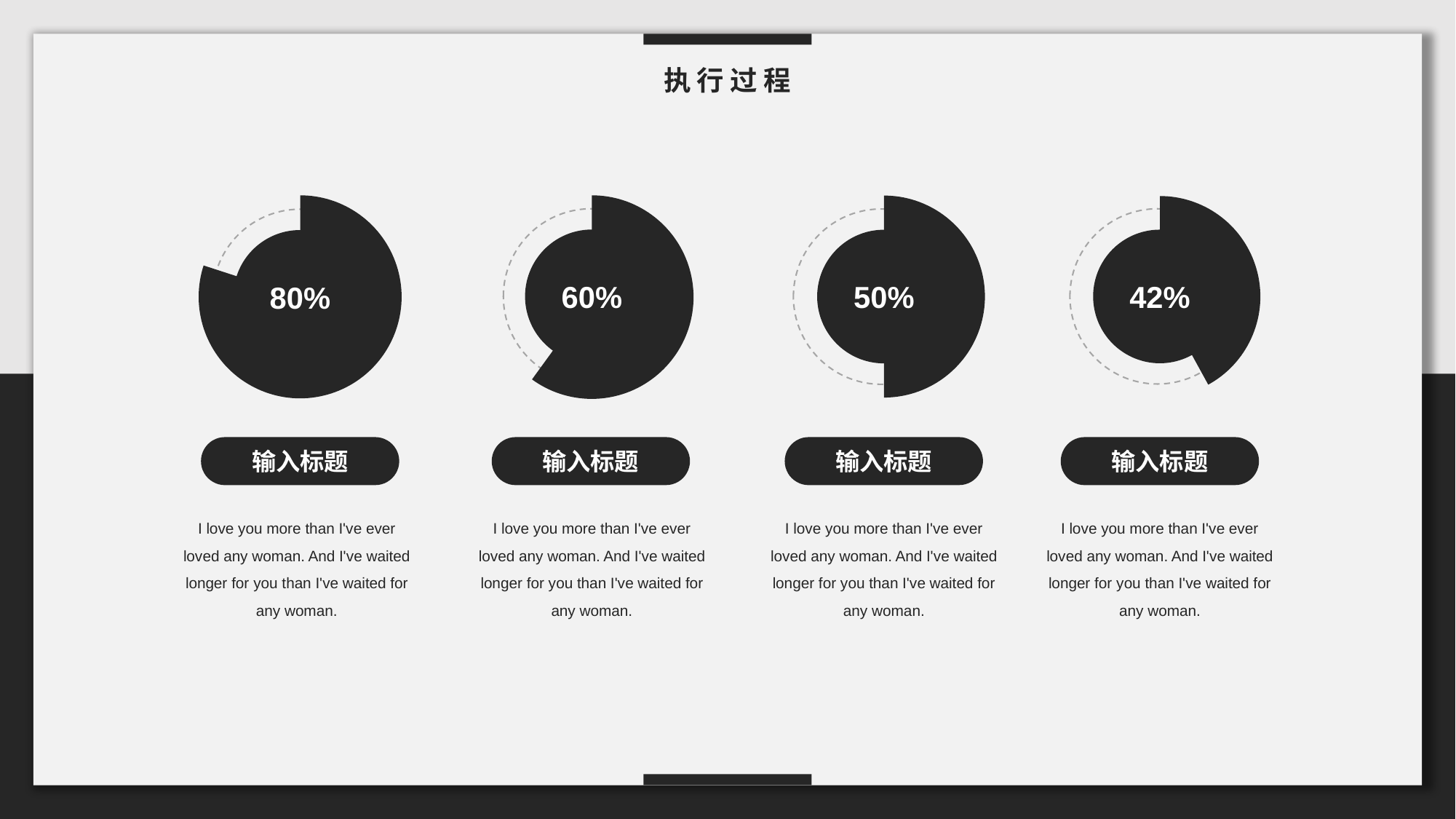

执 行 过 程

### Chart

| Category | 销售额 |
|---|---|
| 实占百分比 | 80.0 |
| 余下（自动计算，无需修改) | 20.0 |
80%

### Chart

| Category | 销售额 |
|---|---|
| 实占百分比 | 60.0 |
| 余下（自动计算，无需修改) | 40.0 |
60%

### Chart

| Category | 销售额 |
|---|---|
| 实占百分比 | 50.0 |
| 余下（自动计算，无需修改) | 50.0 |
50%

### Chart

| Category | 销售额 |
|---|---|
| 实占百分比 | 42.0 |
| 余下（自动计算，无需修改) | 58.0 |
42%
输入标题
输入标题
输入标题
输入标题
I love you more than I've ever loved any woman. And I've waited longer for you than I've waited for any woman.
I love you more than I've ever loved any woman. And I've waited longer for you than I've waited for any woman.
I love you more than I've ever loved any woman. And I've waited longer for you than I've waited for any woman.
I love you more than I've ever loved any woman. And I've waited longer for you than I've waited for any woman.